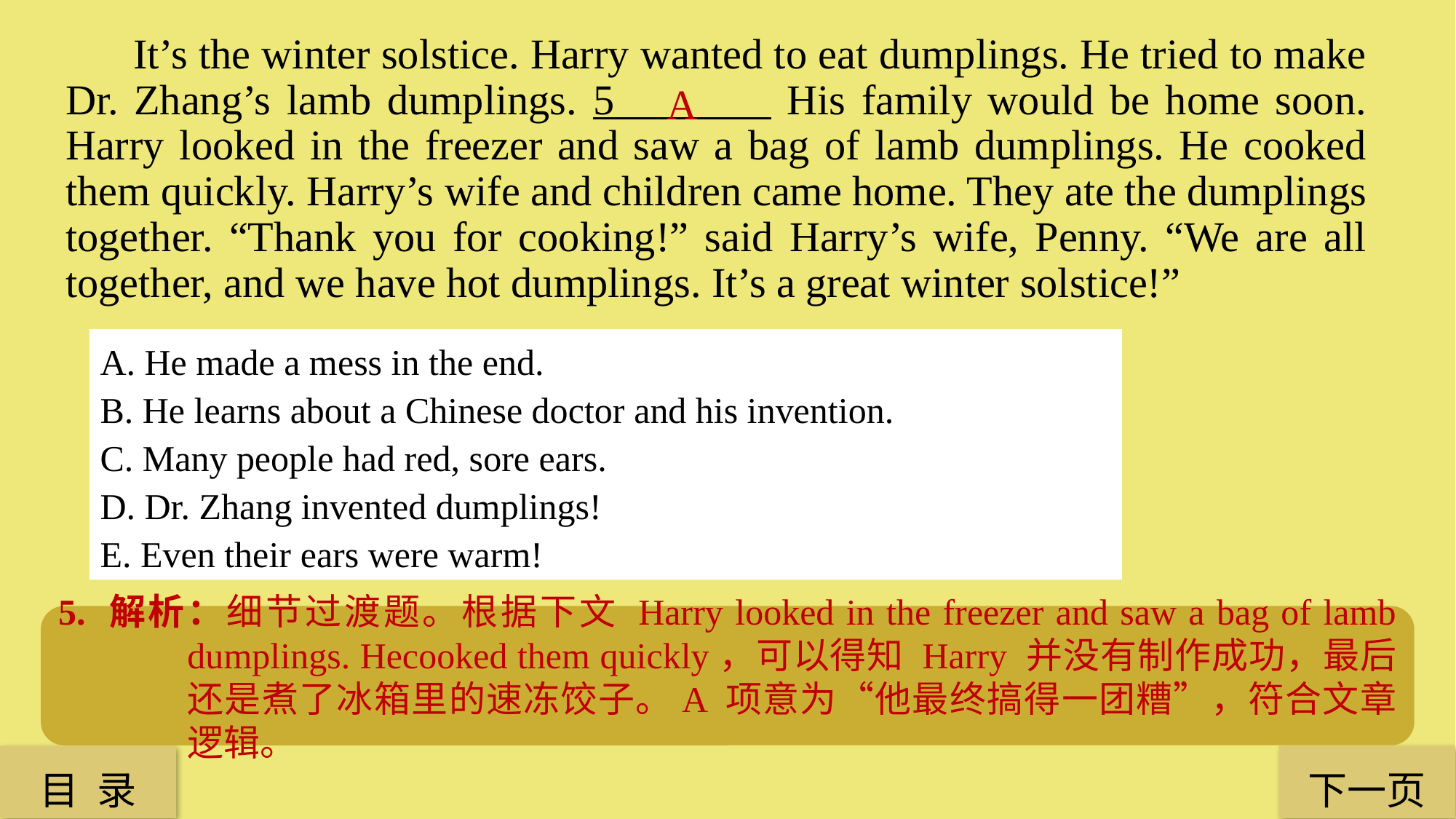

It’s the winter solstice. Harry wanted to eat dumplings. He tried to make Dr. Zhang’s lamb dumplings. 5           His family would be home soon. Harry looked in the freezer and saw a bag of lamb dumplings. He cooked them quickly. Harry’s wife and children came home. They ate the dumplings together. “Thank you for cooking!” said Harry’s wife, Penny. “We are all together, and we have hot dumplings. It’s a great winter solstice!”
A
A. He made a mess in the end.
B. He learns about a Chinese doctor and his invention.
C. Many people had red, sore ears.
D. Dr. Zhang invented dumplings!
E. Even their ears were warm!
5. 解析：细节过渡题。根据下文 Harry looked in the freezer and saw a bag of lamb dumplings. Hecooked them quickly，可以得知 Harry 并没有制作成功，最后还是煮了冰箱里的速冻饺子。A 项意为“他最终搞得一团糟”，符合文章逻辑。